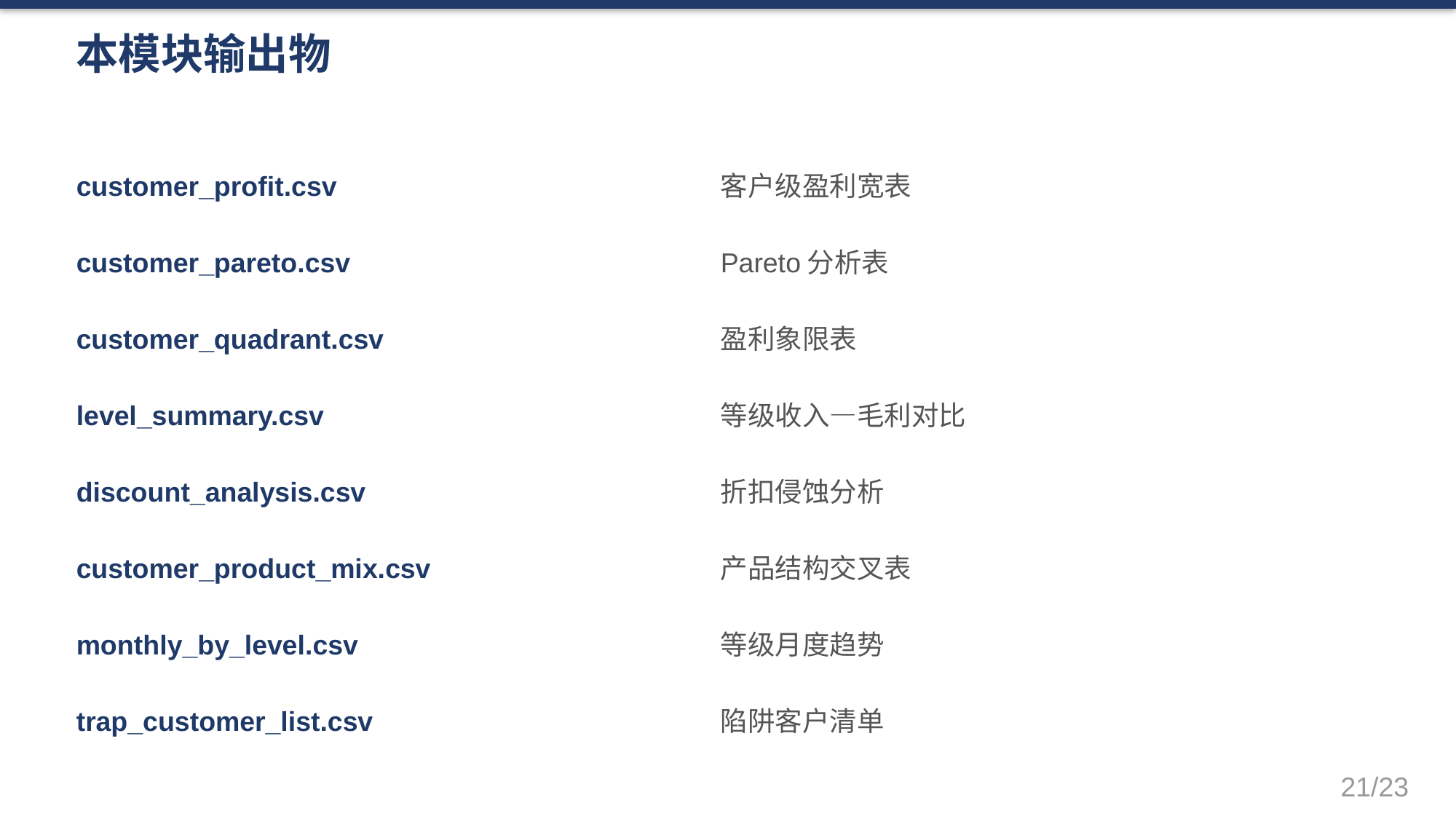

本模块输出物
customer_profit.csv
客户级盈利宽表
customer_pareto.csv
Pareto分析表
customer_quadrant.csv
盈利象限表
level_summary.csv
等级收入—毛利对比
discount_analysis.csv
折扣侵蚀分析
customer_product_mix.csv
产品结构交叉表
monthly_by_level.csv
等级月度趋势
trap_customer_list.csv
陷阱客户清单
21/23